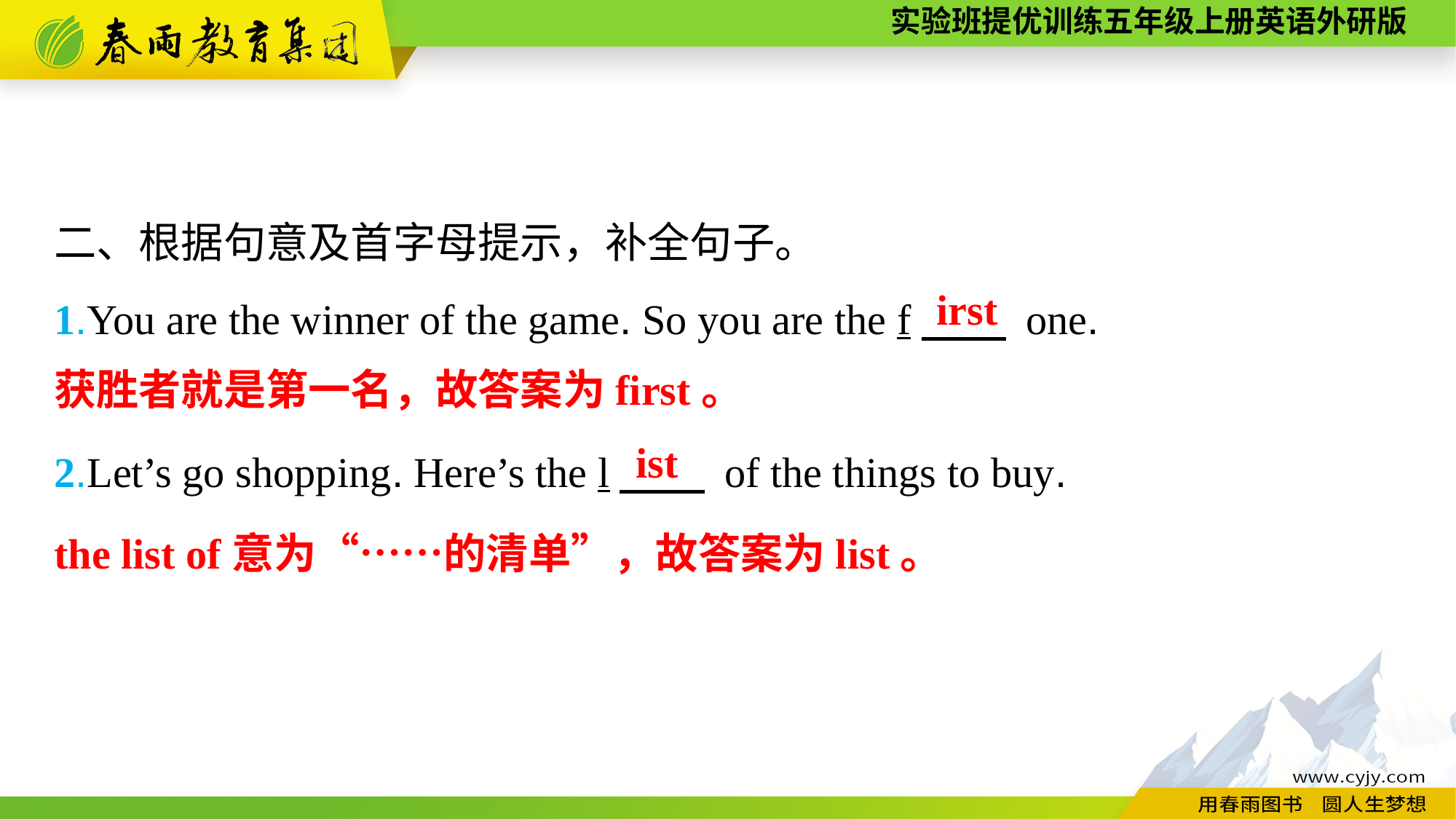

二、根据句意及首字母提示，补全句子。
1.You are the winner of the game. So you are the f　　 one.

2.Let’s go shopping. Here’s the l　　 of the things to buy.

irst
获胜者就是第一名，故答案为first。
ist
the list of意为“……的清单”，故答案为list。